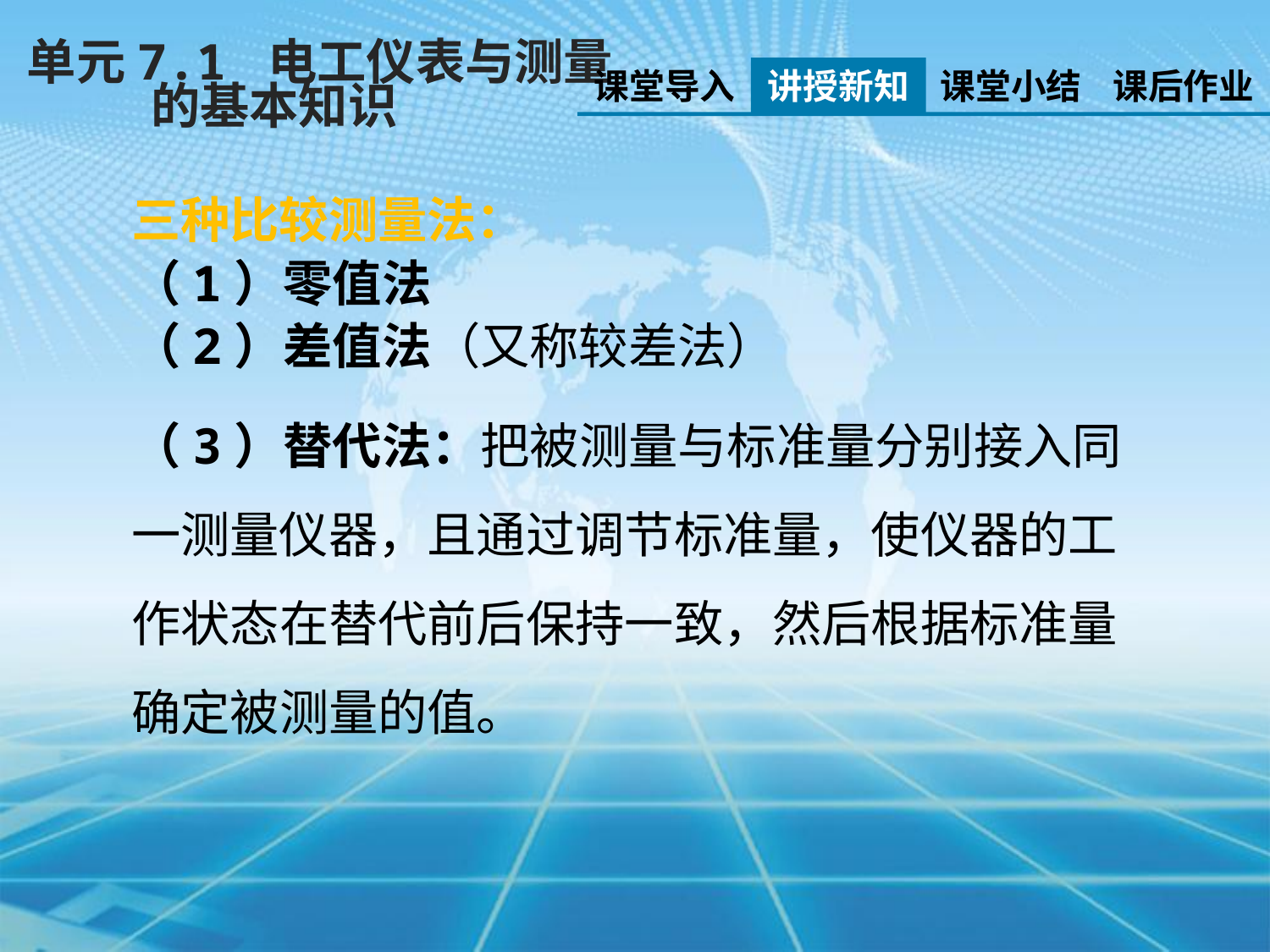

单元7.1 电工仪表与测量
          的基本知识
课堂导入
讲授新知
课堂小结
课后作业
三种比较测量法：
（1）零值法
（2）差值法（又称较差法）
（3）替代法：把被测量与标准量分别接入同一测量仪器，且通过调节标准量，使仪器的工作状态在替代前后保持一致，然后根据标准量确定被测量的值。